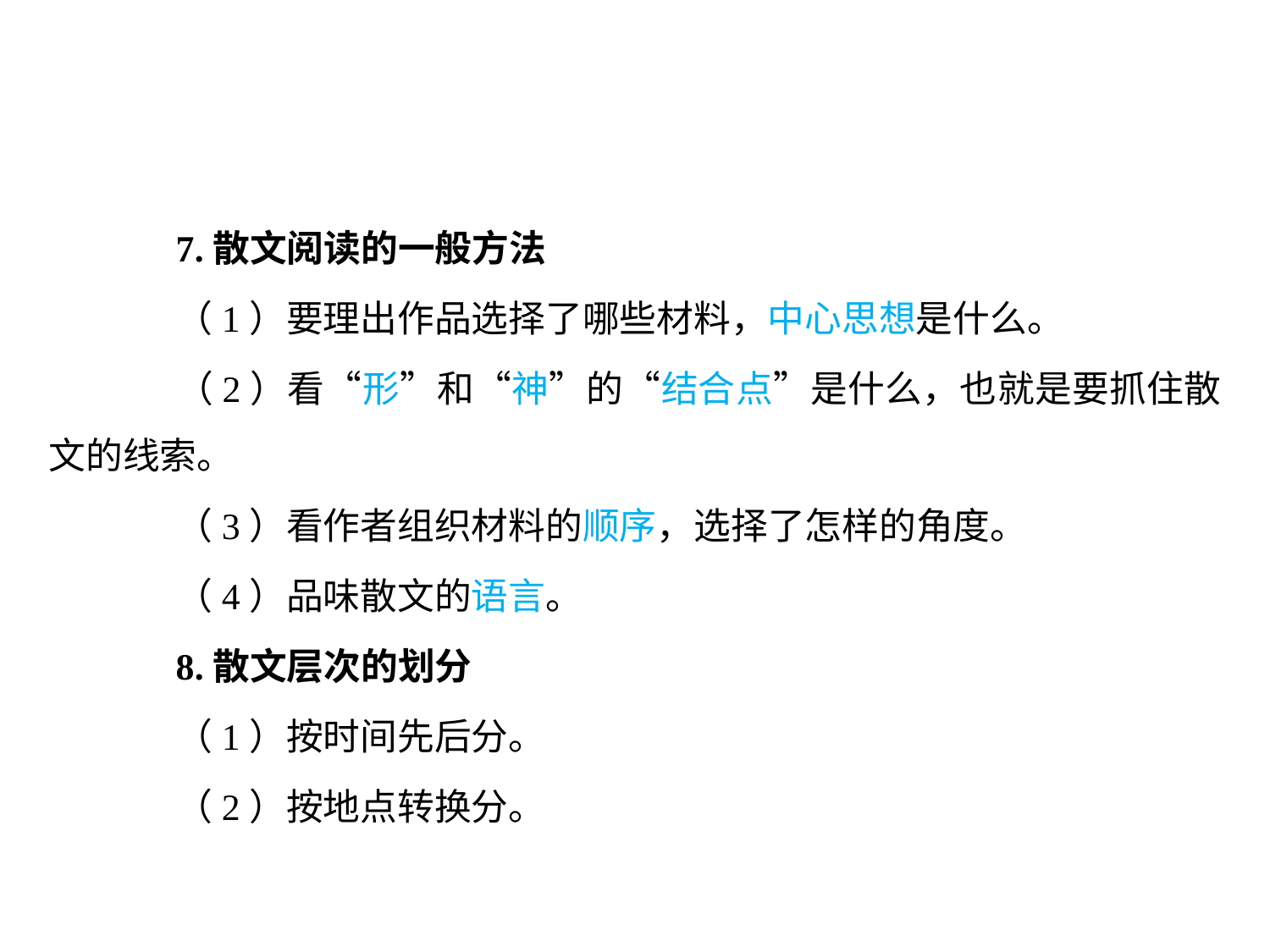

7.散文阅读的一般方法
	（1）要理出作品选择了哪些材料，中心思想是什么。
	（2）看“形”和“神”的“结合点”是什么，也就是要抓住散文的线索。
	（3）看作者组织材料的顺序，选择了怎样的角度。
	（4）品味散文的语言。
	8.散文层次的划分
	（1）按时间先后分。
	（2）按地点转换分。